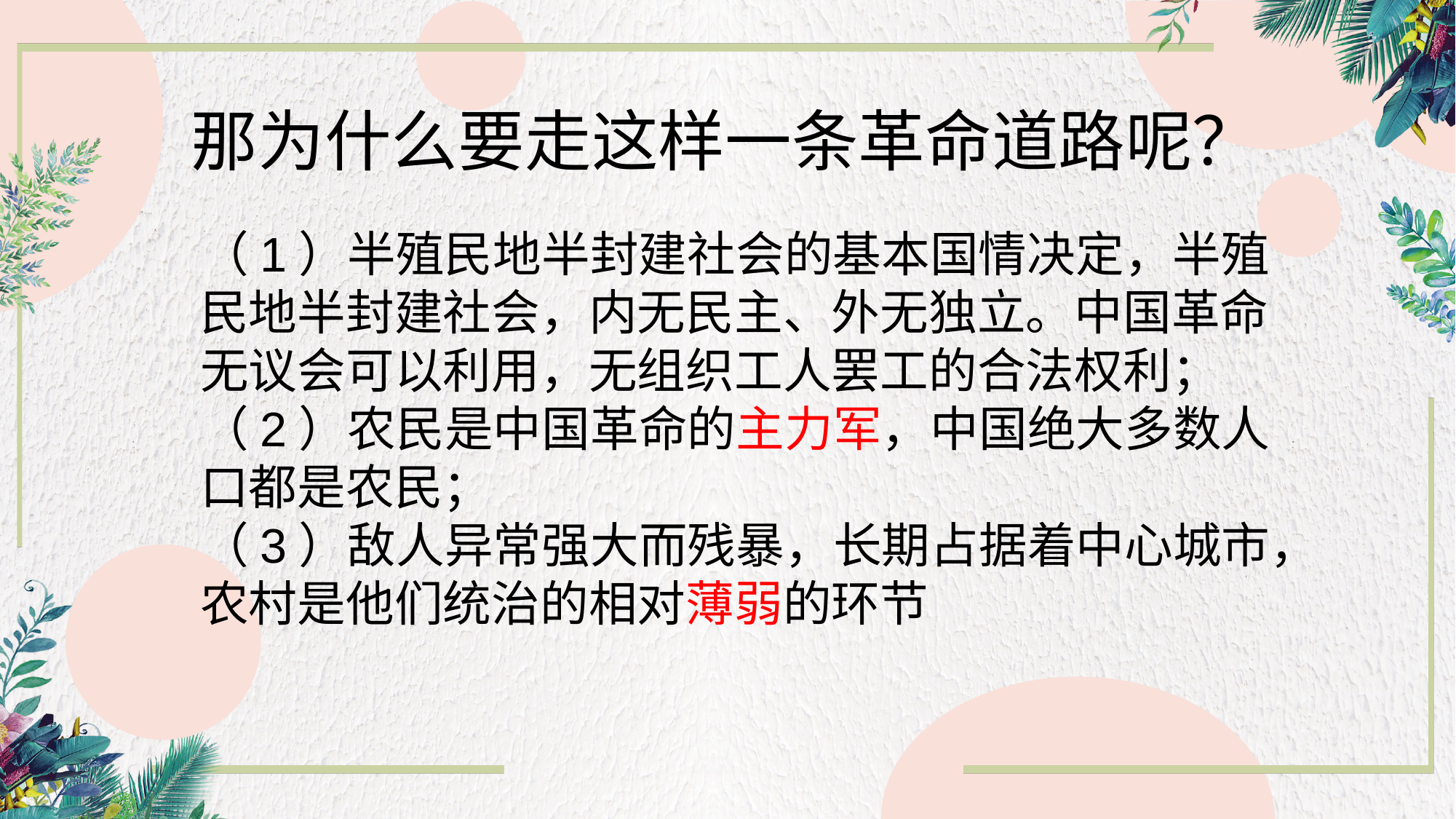

那为什么要走这样一条革命道路呢？
（1）半殖民地半封建社会的基本国情决定，半殖民地半封建社会，内无民主、外无独立。中国革命无议会可以利用，无组织工人罢工的合法权利；
（2）农民是中国革命的主力军，中国绝大多数人口都是农民；
（3）敌人异常强大而残暴，长期占据着中心城市，农村是他们统治的相对薄弱的环节